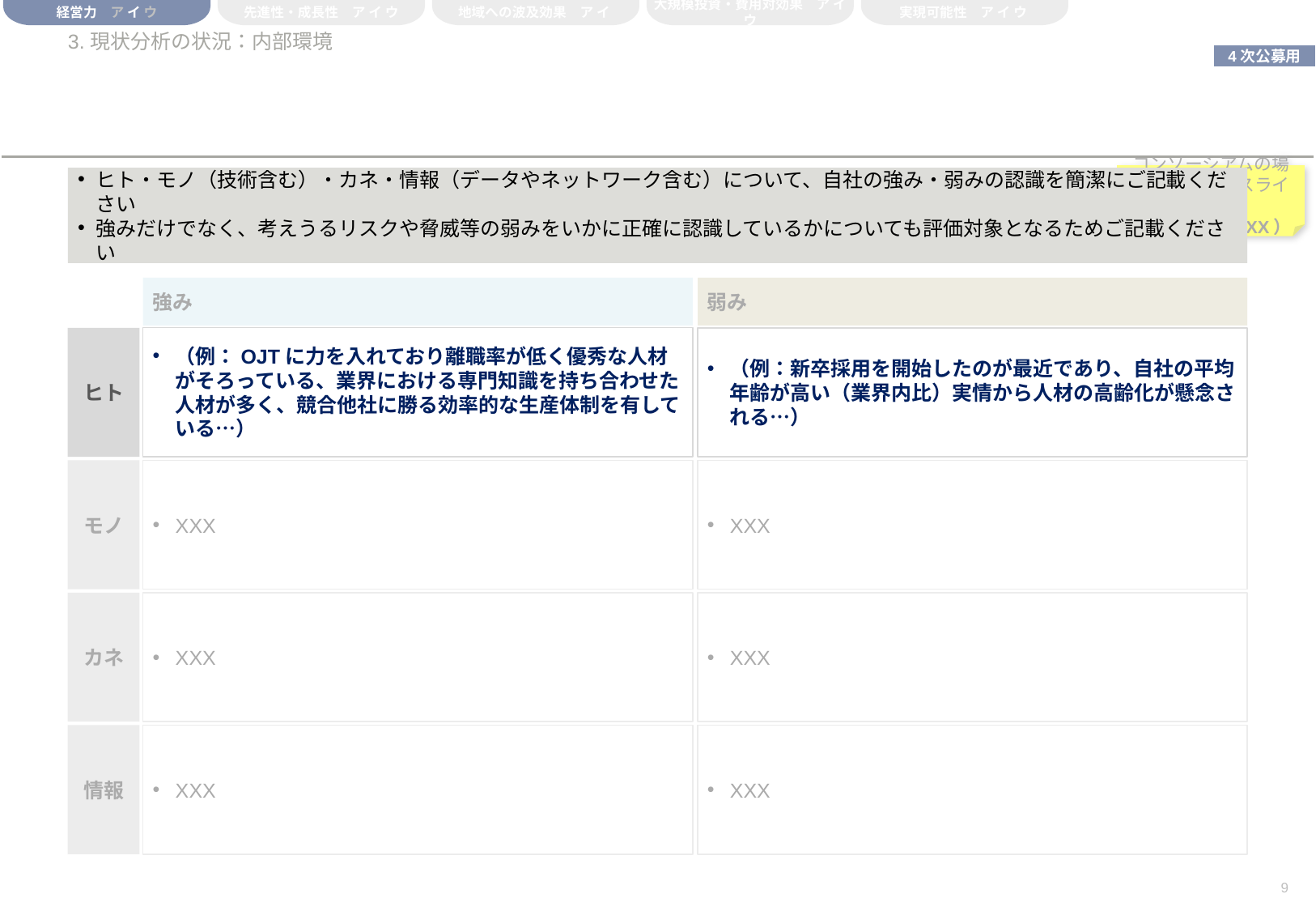

経営力　ア イ ウ
先進性・成長性　ア イ ウ
地域への波及効果　ア イ
大規模投資・費用対効果　ア イ ウ
実現可能性　ア イ ウ
# 3.現状分析の状況：内部環境

コンソーシアムの場合、各社毎にスライド作成
（株式会社XXXX）
ヒト・モノ（技術含む）・カネ・情報（データやネットワーク含む）について、自社の強み・弱みの認識を簡潔にご記載ください
強みだけでなく、考えうるリスクや脅威等の弱みをいかに正確に認識しているかについても評価対象となるためご記載ください
強み
弱み
（例：OJTに力を入れており離職率が低く優秀な人材がそろっている、業界における専門知識を持ち合わせた人材が多く、競合他社に勝る効率的な生産体制を有している…）
ヒト
（例：新卒採用を開始したのが最近であり、自社の平均年齢が高い（業界内比）実情から人材の高齢化が懸念される…）
モノ
XXX
XXX
カネ
XXX
XXX
情報
XXX
XXX